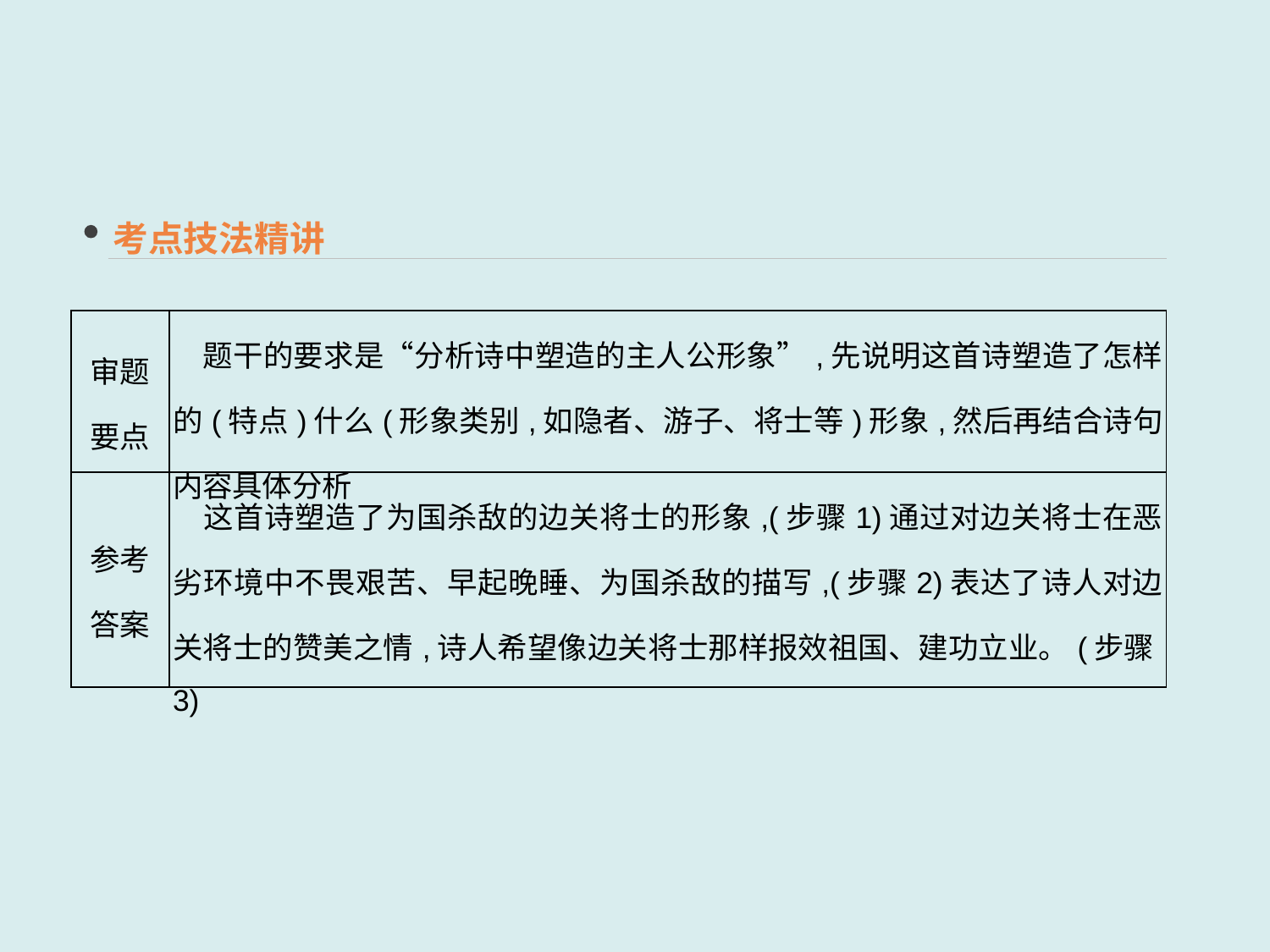

考点技法精讲

| 审题 要点 | 题干的要求是“分析诗中塑造的主人公形象”,先说明这首诗塑造了怎样的(特点)什么(形象类别,如隐者、游子、将士等)形象,然后再结合诗句内容具体分析 |
| --- | --- |
| 参考 答案 | 这首诗塑造了为国杀敌的边关将士的形象,(步骤1)通过对边关将士在恶劣环境中不畏艰苦、早起晚睡、为国杀敌的描写,(步骤2)表达了诗人对边关将士的赞美之情,诗人希望像边关将士那样报效祖国、建功立业。(步骤3) |